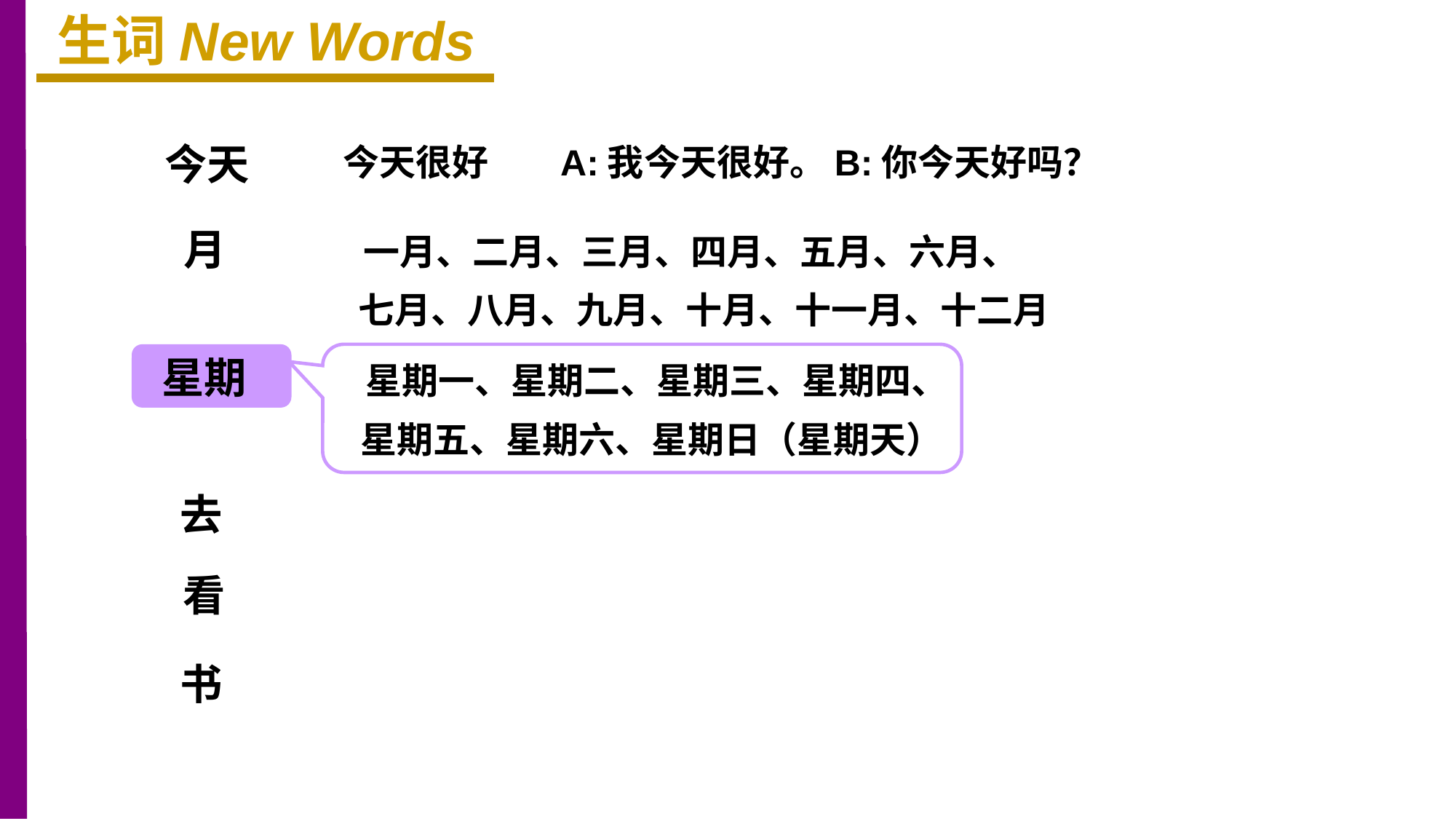

生词New Words
今天
今天很好
A:我今天很好。B:你今天好吗？
月
一月、二月、三月、四月、五月、六月、
七月、八月、九月、十月、十一月、十二月

星期
星期一、星期二、星期三、星期四、
星期五、星期六、星期日（星期天）
去
看
书